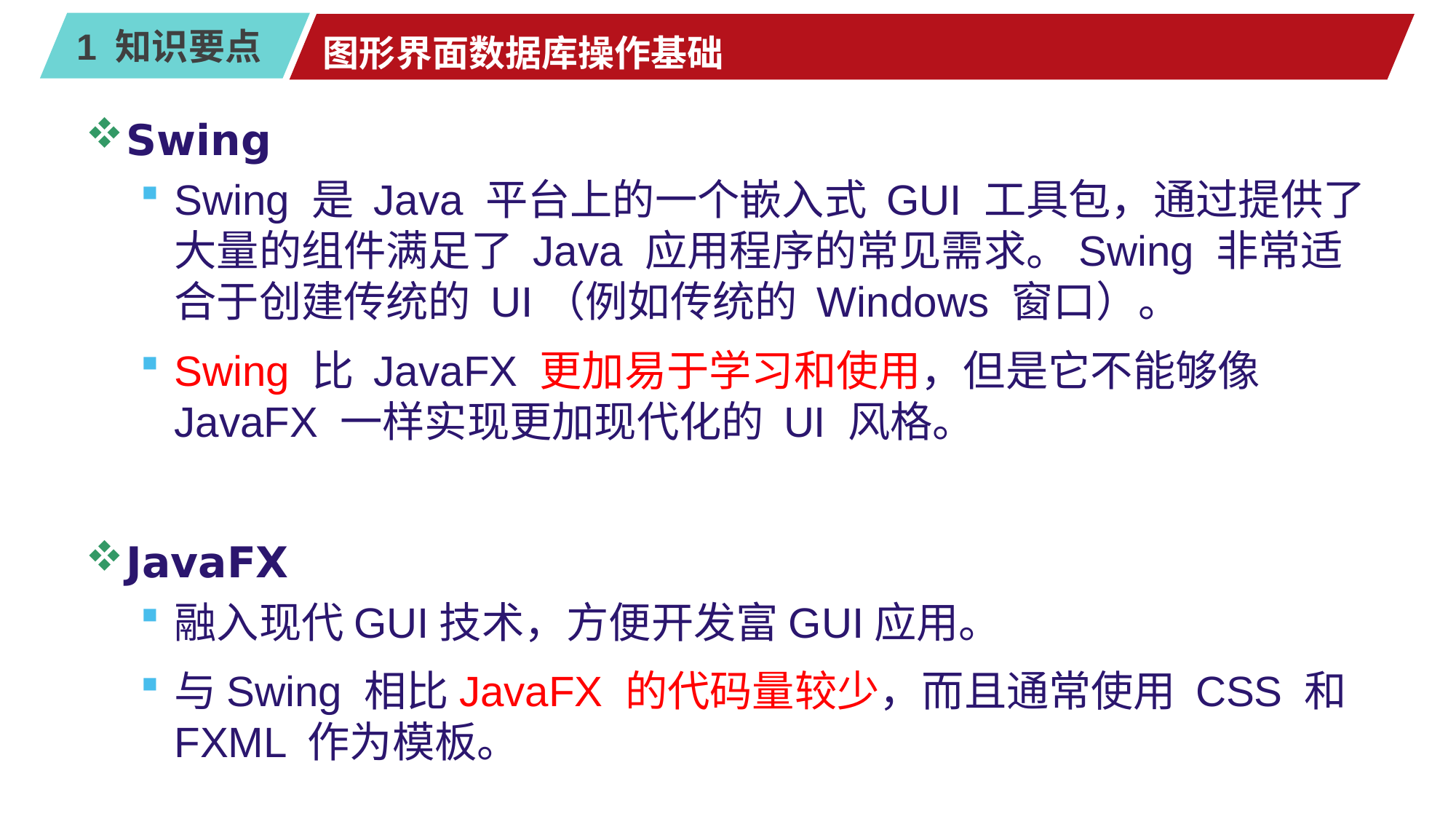

# 图形界面数据库操作基础
Swing
Swing 是 Java 平台上的一个嵌入式 GUI 工具包，通过提供了大量的组件满足了 Java 应用程序的常见需求。Swing 非常适合于创建传统的 UI（例如传统的 Windows 窗口）。
Swing 比 JavaFX 更加易于学习和使用，但是它不能够像 JavaFX 一样实现更加现代化的 UI 风格。

JavaFX
融入现代GUI技术，方便开发富GUI应用。
与Swing 相比JavaFX 的代码量较少，而且通常使用 CSS 和 FXML 作为模板。